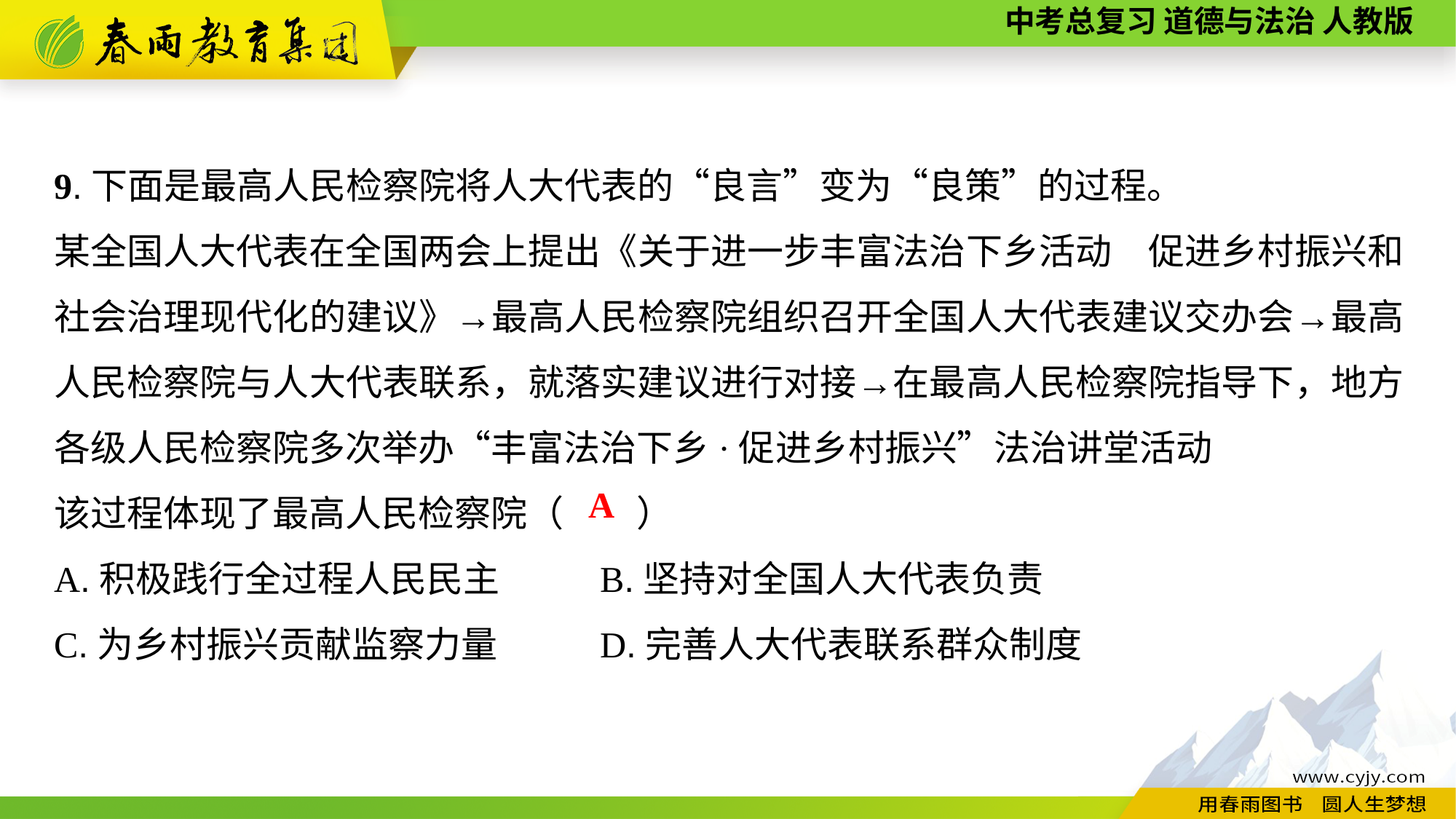

9.下面是最高人民检察院将人大代表的“良言”变为“良策”的过程。
某全国人大代表在全国两会上提出《关于进一步丰富法治下乡活动　促进乡村振兴和社会治理现代化的建议》→最高人民检察院组织召开全国人大代表建议交办会→最高人民检察院与人大代表联系，就落实建议进行对接→在最高人民检察院指导下，地方各级人民检察院多次举办“丰富法治下乡·促进乡村振兴”法治讲堂活动
该过程体现了最高人民检察院（　　）
A.积极践行全过程人民民主	B.坚持对全国人大代表负责
C.为乡村振兴贡献监察力量	D.完善人大代表联系群众制度
A